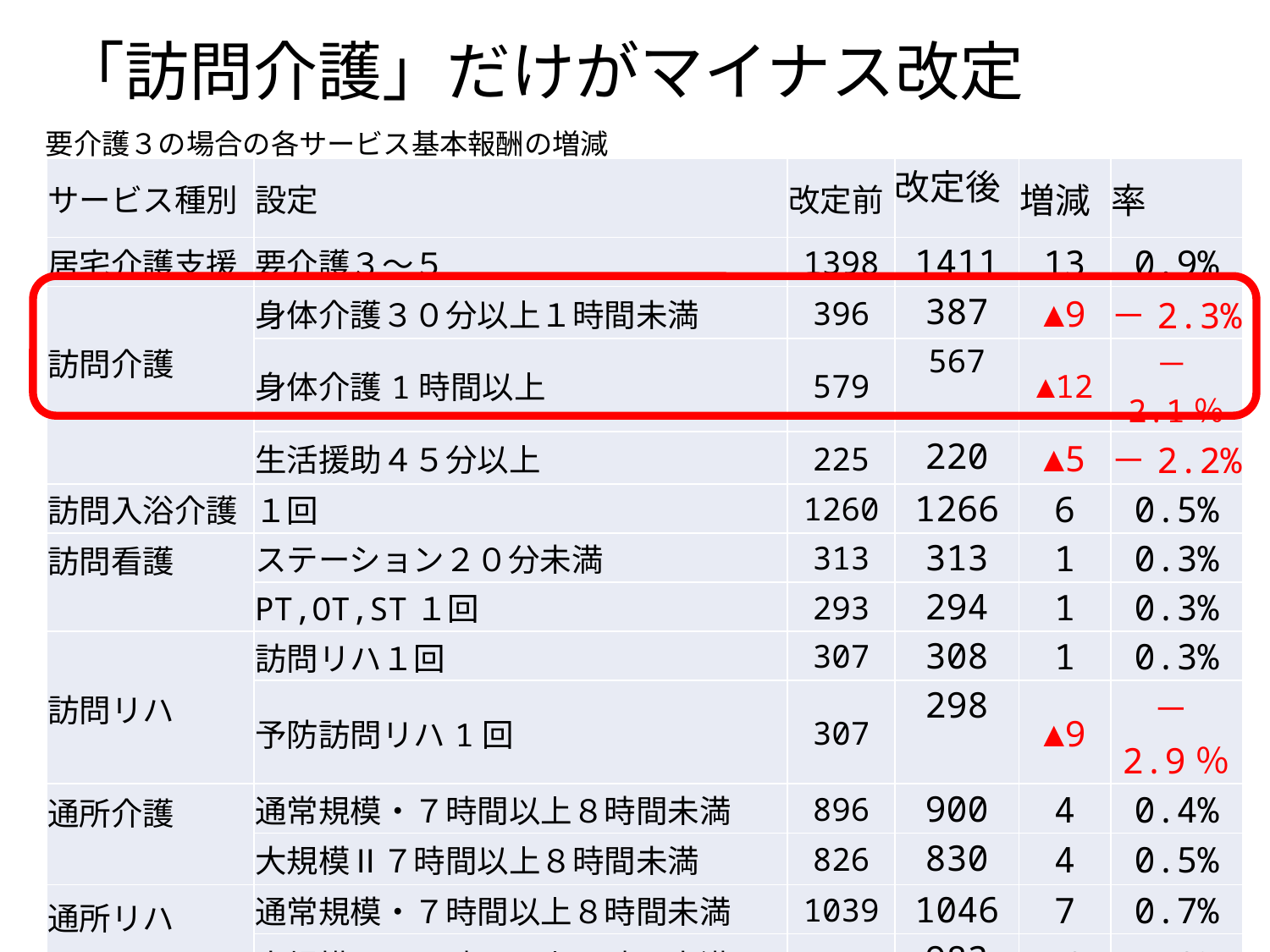

「訪問介護」だけがマイナス改定
# 要介護３の場合の各サービス基本報酬の増減
| サービス種別 | 設定 | 改定前 | 改定後 | 増減 | 率 |
| --- | --- | --- | --- | --- | --- |
| 居宅介護支援 | 要介護３～５ | 1398 | 1411 | 13 | 0.9% |
| 訪問介護 | 身体介護３０分以上１時間未満 | 396 | 387 | ▲9 | －2.3% |
|  | 身体介護1時間以上 | 579 | 567 | ▲12 | －2.1％ |
|  | 生活援助４５分以上 | 225 | 220 | ▲5 | －2.2% |
| 訪問入浴介護 | １回 | 1260 | 1266 | 6 | 0.5% |
| 訪問看護 | ステーション２０分未満 | 313 | 313 | 1 | 0.3% |
|  | PT,OT,ST１回 | 293 | 294 | 1 | 0.3% |
| 訪問リハ | 訪問リハ１回 | 307 | 308 | 1 | 0.3% |
|  | 予防訪問リハ1回 | 307 | 298 | ▲9 | －2.9％ |
| 通所介護 | 通常規模・７時間以上８時間未満 | 896 | 900 | 4 | 0.4% |
|  | 大規模Ⅱ７時間以上８時間未満 | 826 | 830 | 4 | 0.5% |
| 通所リハ | 通常規模・７時間以上８時間未満 | 1039 | 1046 | 7 | 0.7% |
|  | 大規模Ⅱ・７時間以上８時間未満 | 973 | 983 | 10 | 1.0% |
| 短期入所 | 単独型・従来型個室 | 778 | 787 | 9 | 1.2% |
| 老人福祉施設 | ユニット型個室 | 793 | 815 | 22 | 2.8% |
| 老人保健施設 | 多床室・基本型 | 898 | 908 | 10 | 1.1% |